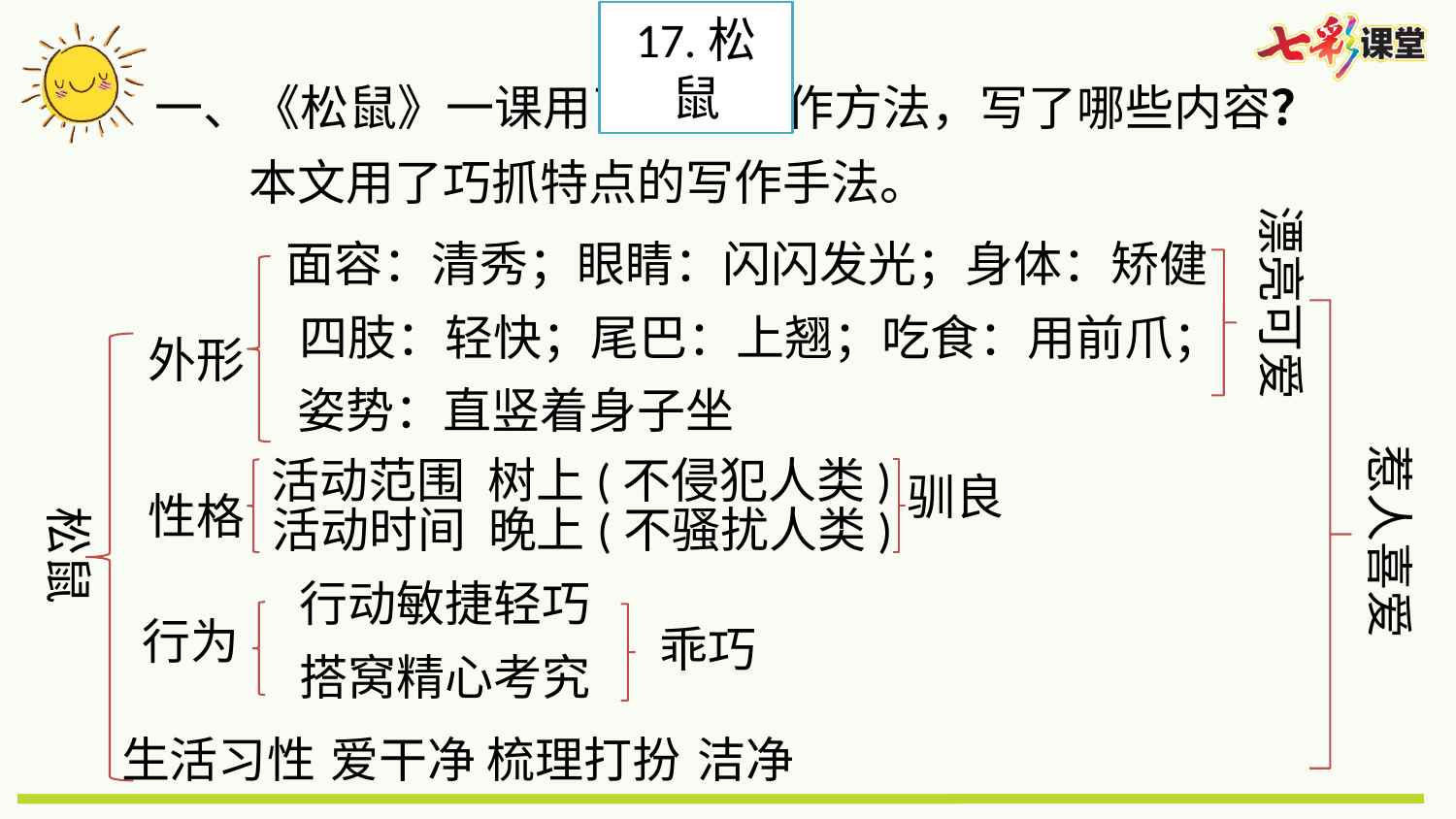

17.松鼠
一、《松鼠》一课用了什么写作方法，写了哪些内容？
本文用了巧抓特点的写作手法。
漂亮可爱
面容：清秀；眼睛：闪闪发光；身体：矫健

四肢：轻快；尾巴：上翘；吃食：用前爪；

外形

姿势：直竖着身子坐
惹人喜爱
活动范围  树上(不侵犯人类)

驯良

性格
活动时间  晚上(不骚扰人类)
松鼠
行动敏捷轻巧

行为

乖巧
搭窝精心考究
生活习性
爱干净 梳理打扮
洁净